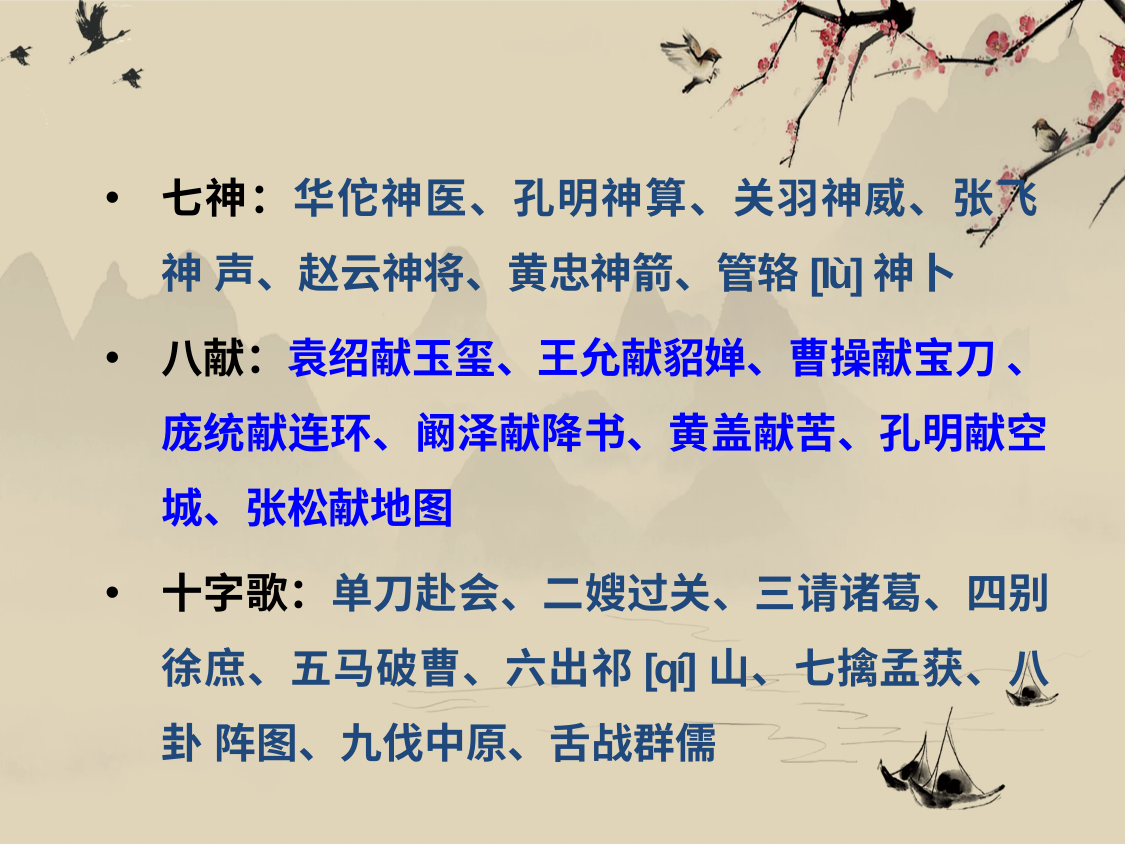

七神：华佗神医、孔明神算、关羽神威、张飞神 声、赵云神将、黄忠神箭、管辂[lù]神卜
八献：袁绍献玉玺、王允献貂婵、曹操献宝刀、 庞统献连环、阚泽献降书、黄盖献苦、孔明献空 城、张松献地图
十字歌：单刀赴会、二嫂过关、三请诸葛、四别 徐庶、五马破曹、六出祁[qí]山、七擒孟获、八卦 阵图、九伐中原、舌战群儒